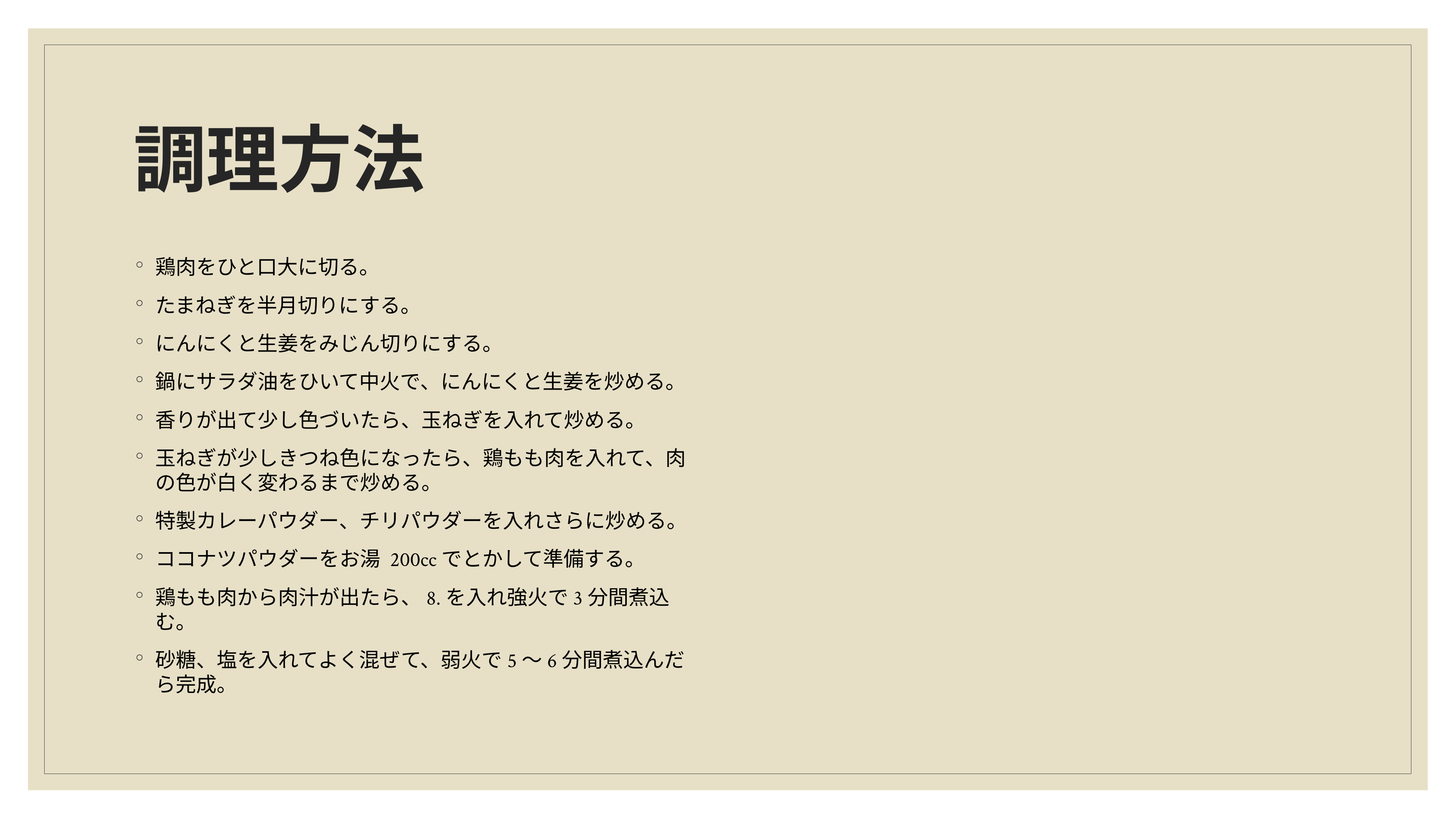

# 調理方法
鶏肉をひと口大に切る。
たまねぎを半月切りにする。
にんにくと生姜をみじん切りにする。
鍋にサラダ油をひいて中火で、にんにくと生姜を炒める。
香りが出て少し色づいたら、玉ねぎを入れて炒める。
玉ねぎが少しきつね色になったら、鶏もも肉を入れて、肉の色が白く変わるまで炒める。
特製カレーパウダー、チリパウダーを入れさらに炒める。
ココナツパウダーをお湯 200ccでとかして準備する。
鶏もも肉から肉汁が出たら、8.を入れ強火で3分間煮込む。
砂糖、塩を入れてよく混ぜて、弱火で5～6分間煮込んだ ら完成。